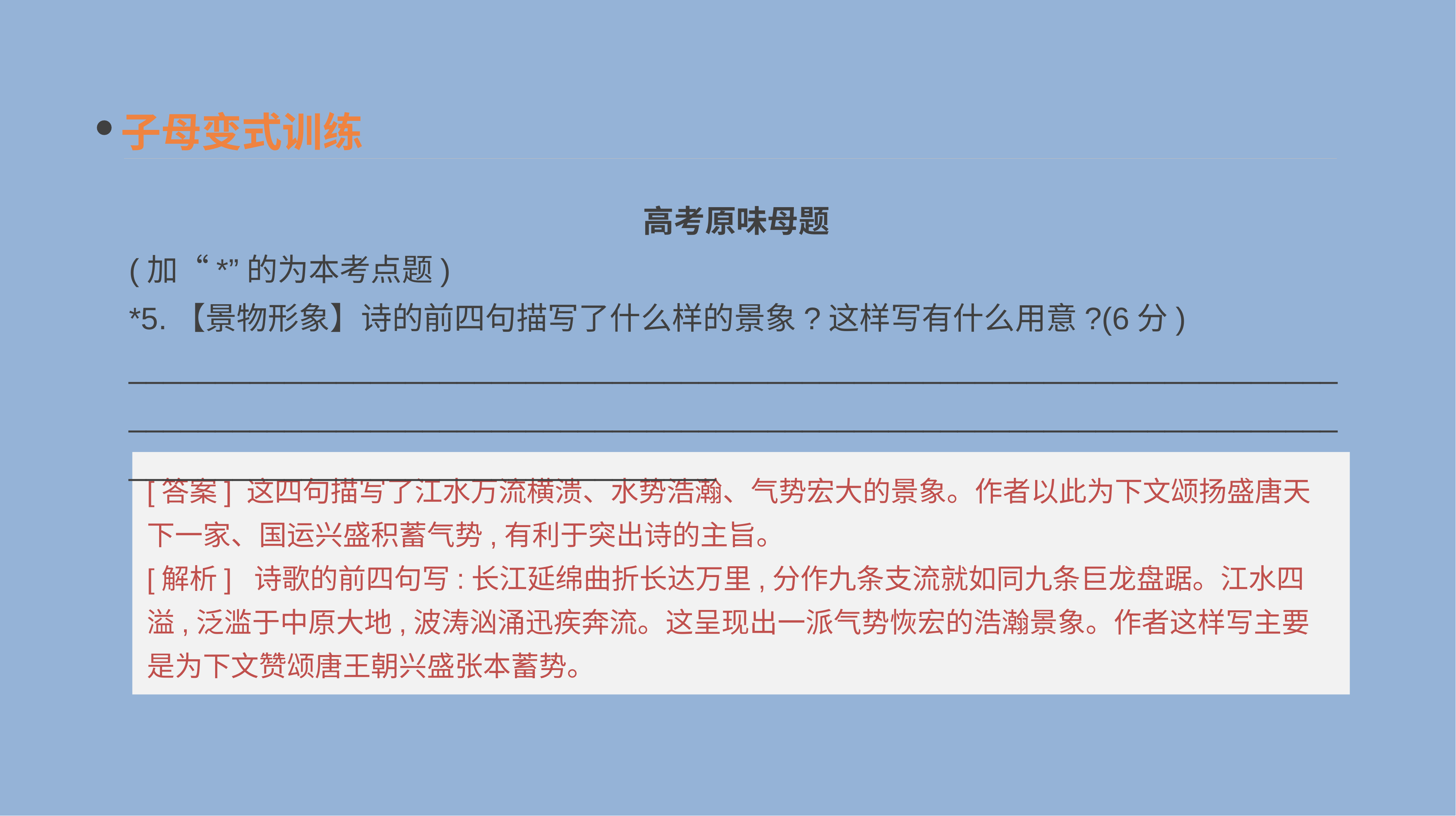

子母变式训练

　高考原味母题
(加“*”的为本考点题)
*5.【景物形象】诗的前四句描写了什么样的景象?这样写有什么用意?(6分)
______________________________________________________________________________________________________________________________________________________________________________

[答案] 这四句描写了江水万流横溃、水势浩瀚、气势宏大的景象。作者以此为下文颂扬盛唐天下一家、国运兴盛积蓄气势,有利于突出诗的主旨。
[解析]  诗歌的前四句写:长江延绵曲折长达万里,分作九条支流就如同九条巨龙盘踞。江水四溢,泛滥于中原大地,波涛汹涌迅疾奔流。这呈现出一派气势恢宏的浩瀚景象。作者这样写主要是为下文赞颂唐王朝兴盛张本蓄势。